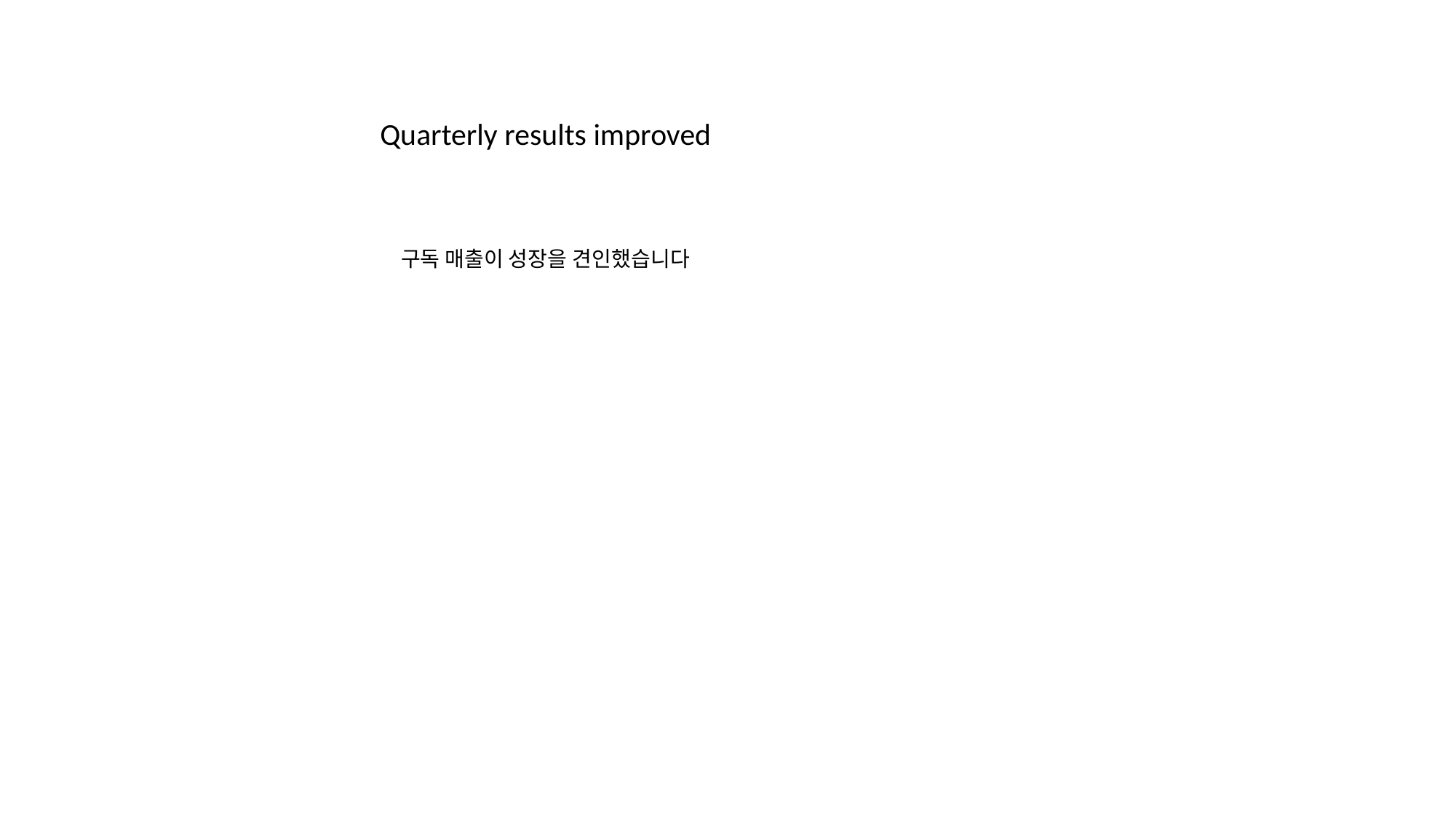

Quarterly results improved
구독 매출이 성장을 견인했습니다